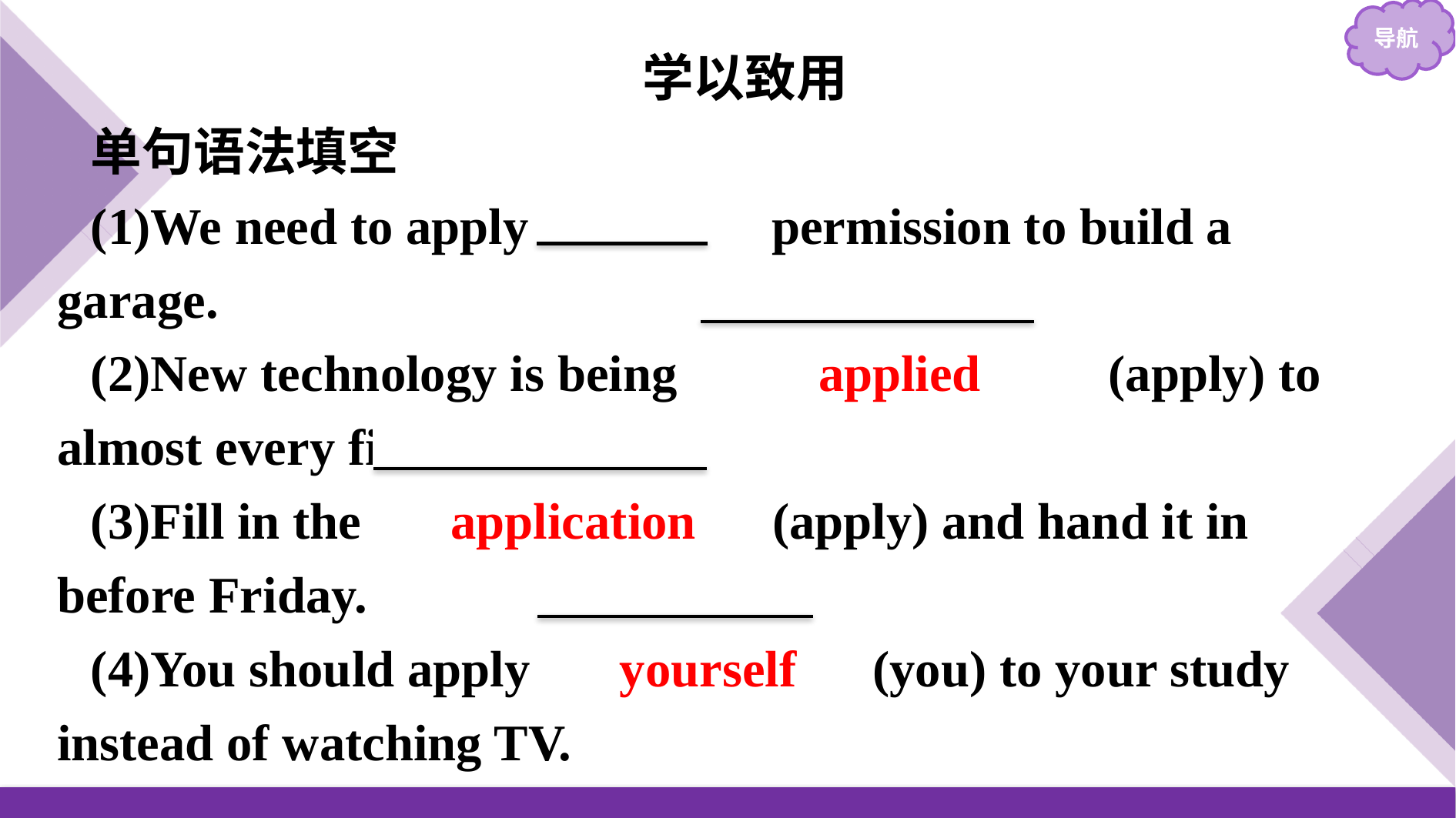

学以致用
单句语法填空
(1)We need to apply 　for　 permission to build a garage.
(2)New technology is being 　　applied　　(apply) to almost every field.
(3)Fill in the 　application　(apply) and hand it in before Friday.
(4)You should apply 　yourself　(you) to your study instead of watching TV.